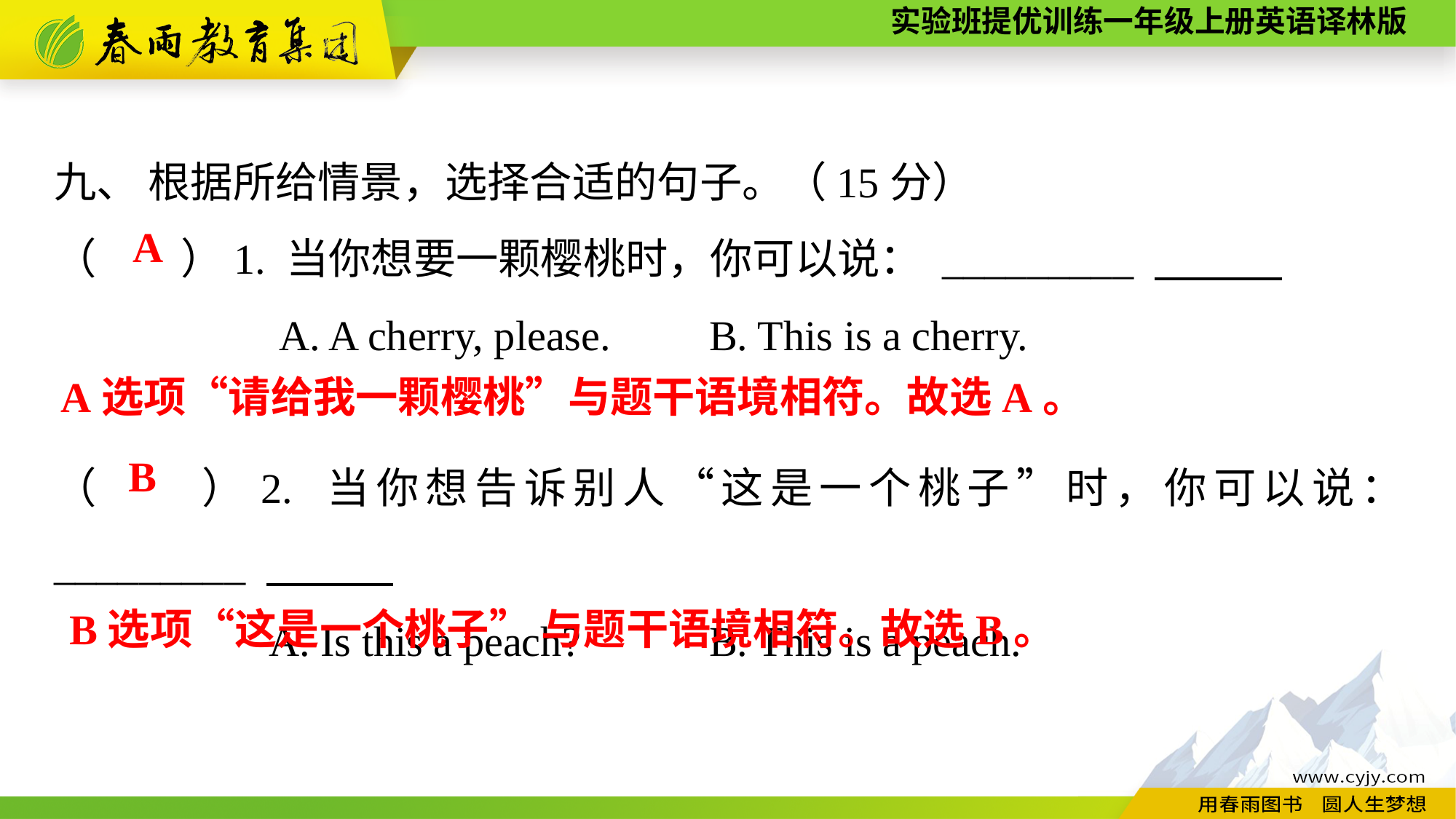

九、 根据所给情景，选择合适的句子。（15分）
（　　）1. 当你想要一颗樱桃时，你可以说： _________
A. A cherry, please.	B. This is a cherry.

（　　）2. 当你想告诉别人“这是一个桃子”时，你可以说： _________
A. Is this a peach?		B. This is a peach.
A
A选项“请给我一颗樱桃”与题干语境相符。故选A。
B
B选项“这是一个桃子” 与题干语境相符。故选B。